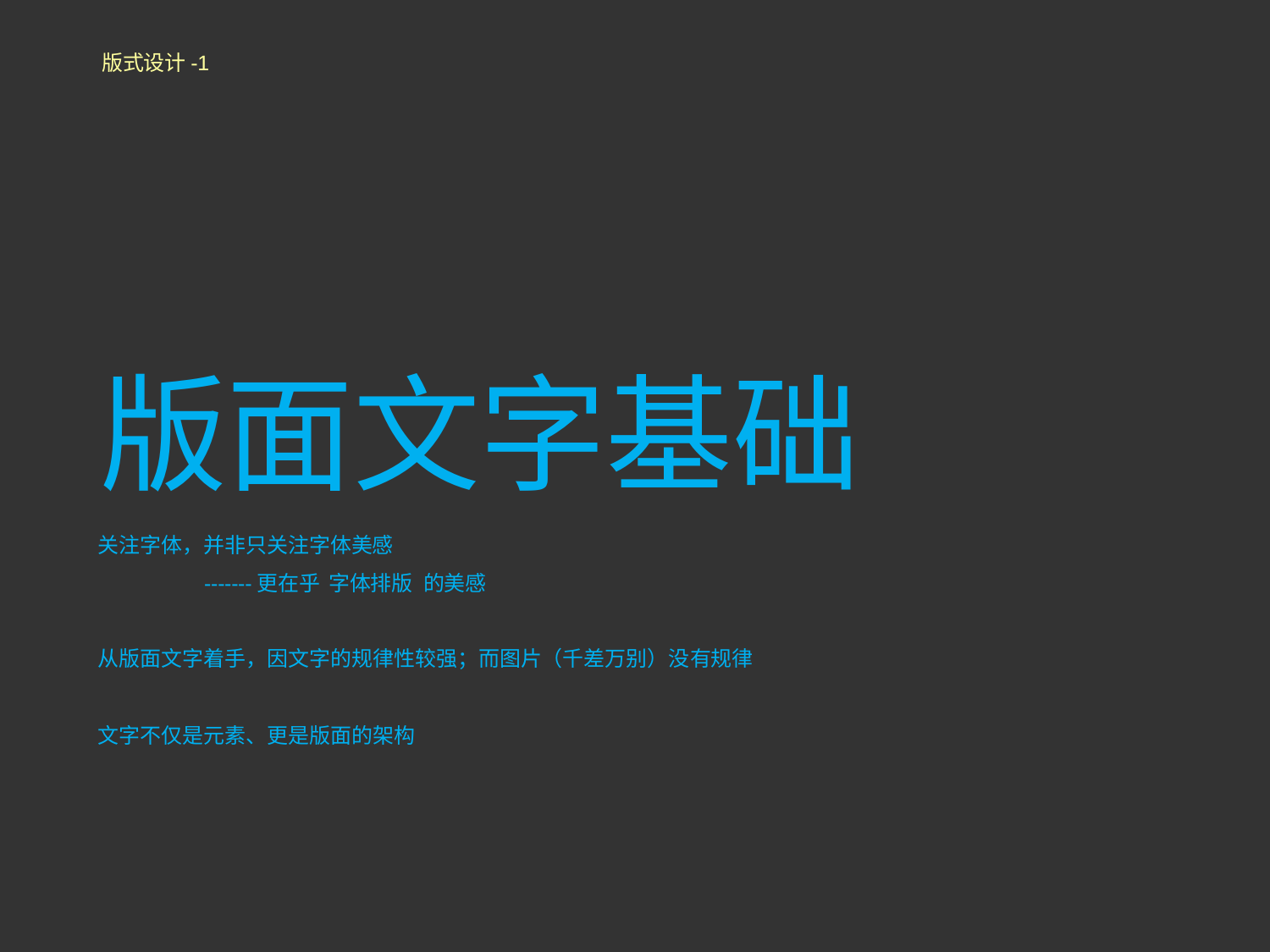

版式设计-1

版面文字基础
关注字体，并非只关注字体美感
-------更在乎  字体排版  的美感

从版面文字着手，因文字的规律性较强；而图片（千差万别）没有规律

文字不仅是元素、更是版面的架构